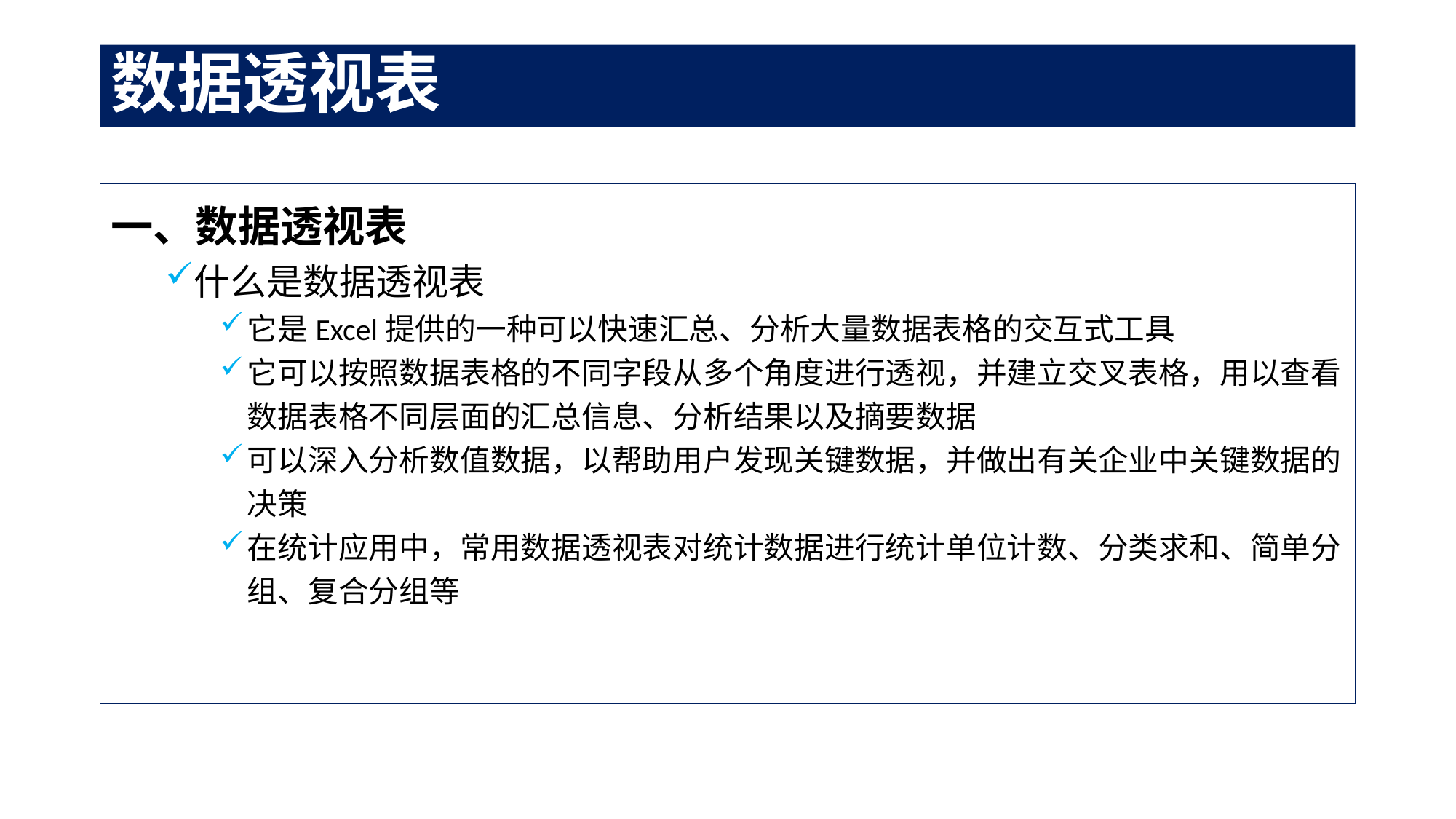

# 数据透视表
一、数据透视表
什么是数据透视表
它是Excel提供的一种可以快速汇总、分析大量数据表格的交互式工具
它可以按照数据表格的不同字段从多个角度进行透视，并建立交叉表格，用以查看数据表格不同层面的汇总信息、分析结果以及摘要数据
可以深入分析数值数据，以帮助用户发现关键数据，并做出有关企业中关键数据的决策
在统计应用中，常用数据透视表对统计数据进行统计单位计数、分类求和、简单分组、复合分组等